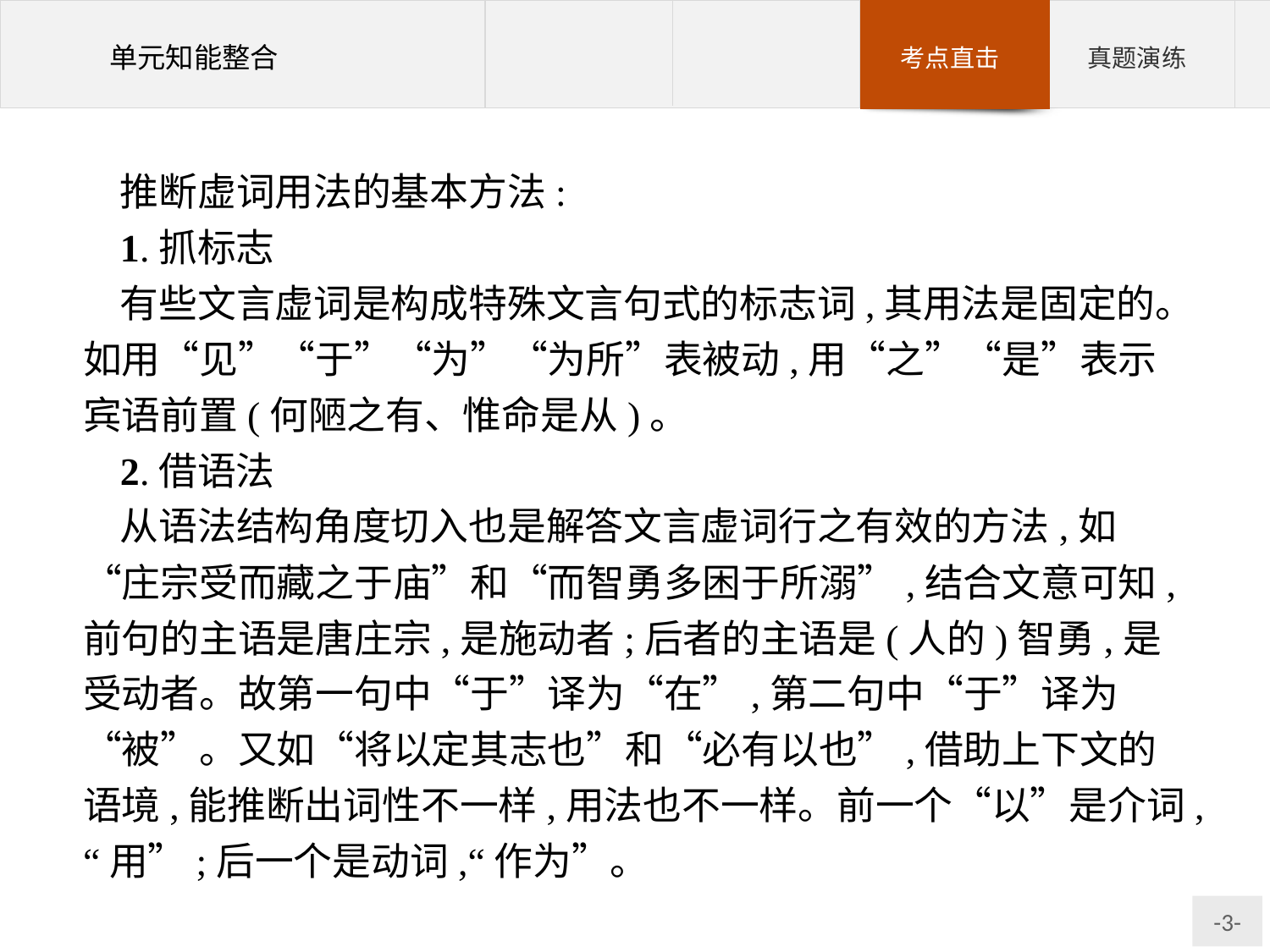

推断虚词用法的基本方法:
1.抓标志
有些文言虚词是构成特殊文言句式的标志词,其用法是固定的。如用“见”“于”“为”“为所”表被动,用“之”“是”表示宾语前置(何陋之有、惟命是从)。
2.借语法
从语法结构角度切入也是解答文言虚词行之有效的方法,如“庄宗受而藏之于庙”和“而智勇多困于所溺”,结合文意可知,前句的主语是唐庄宗,是施动者;后者的主语是(人的)智勇,是受动者。故第一句中“于”译为“在”,第二句中“于”译为“被”。又如“将以定其志也”和“必有以也”,借助上下文的语境,能推断出词性不一样,用法也不一样。前一个“以”是介词,“用”;后一个是动词,“作为”。